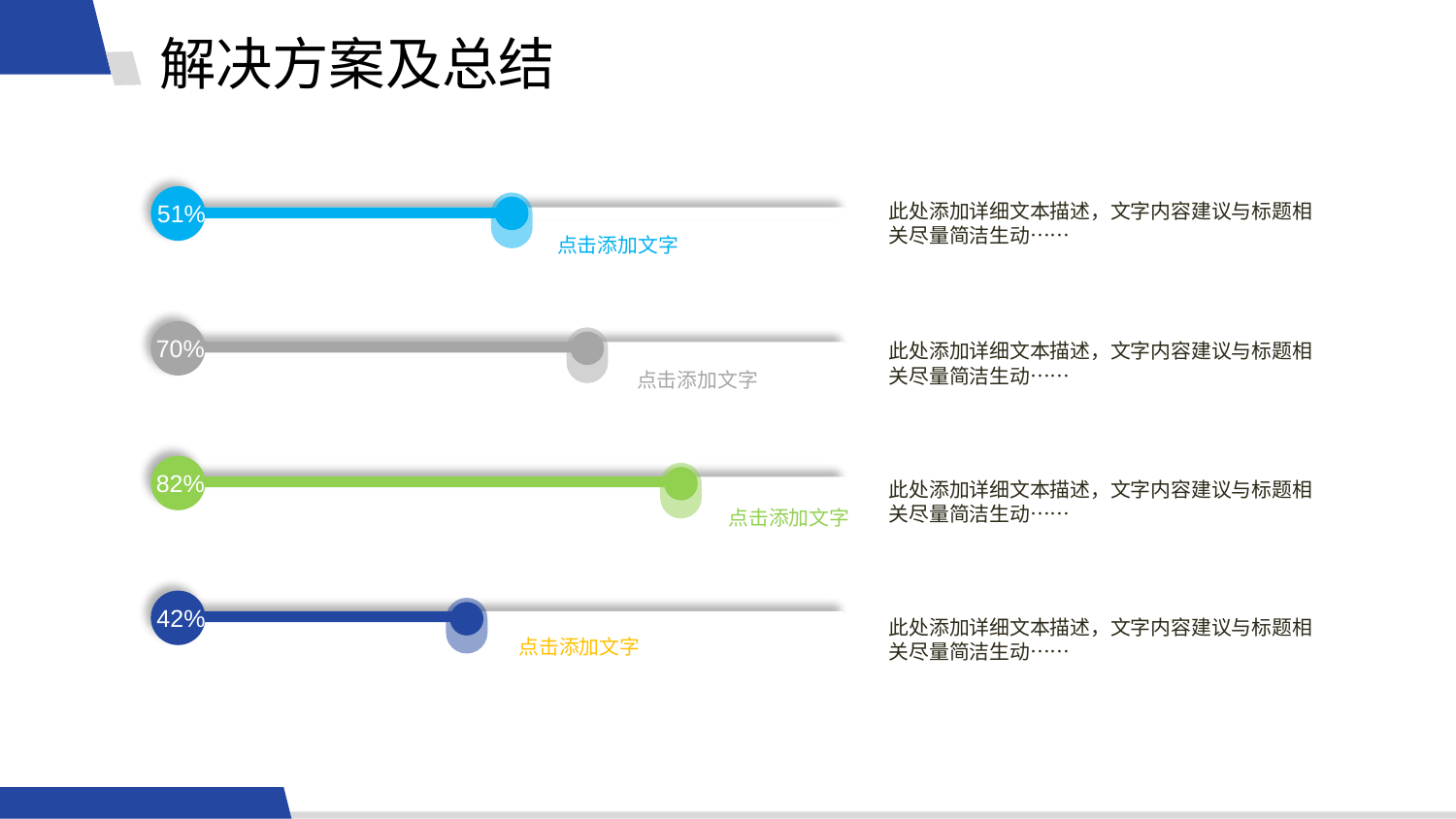

解决方案及总结

51%
此处添加详细文本描述，文字内容建议与标题相关尽量简洁生动……

点击添加文字

70%

此处添加详细文本描述，文字内容建议与标题相关尽量简洁生动……

点击添加文字

82%

此处添加详细文本描述，文字内容建议与标题相关尽量简洁生动……

点击添加文字

42%

此处添加详细文本描述，文字内容建议与标题相关尽量简洁生动……

点击添加文字